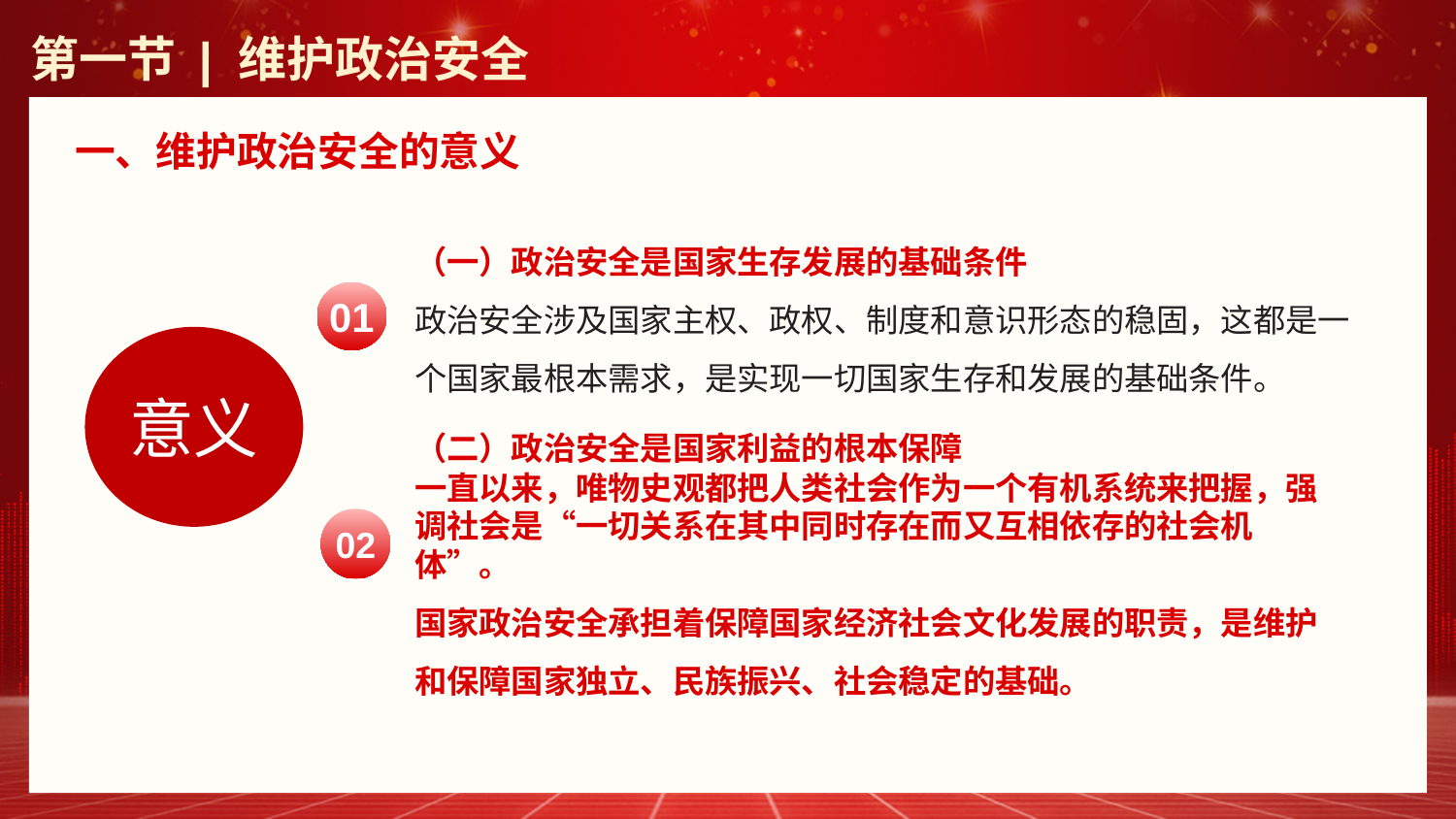

第一节 | 维护政治安全
一、维护政治安全的意义
（一）政治安全是国家生存发展的基础条件
政治安全涉及国家主权、政权、制度和意识形态的稳固，这都是一个国家最根本需求，是实现一切国家生存和发展的基础条件。

01
意义
（二）政治安全是国家利益的根本保障一直以来，唯物史观都把人类社会作为一个有机系统来把握，强调社会是“一切关系在其中同时存在而又互相依存的社会机体”。国家政治安全承担着保障国家经济社会文化发展的职责，是维护和保障国家独立、民族振兴、社会稳定的基础。
02